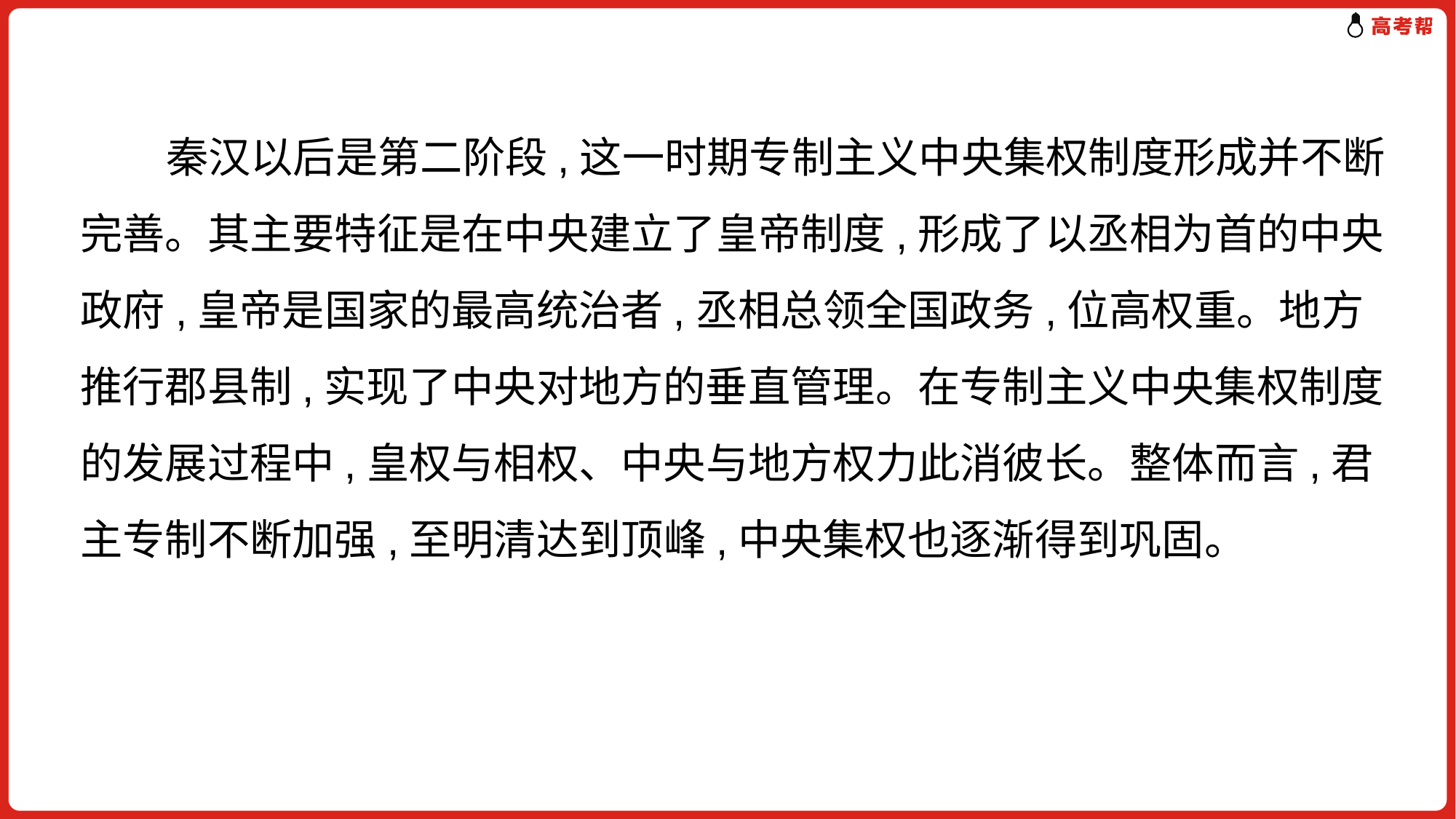

秦汉以后是第二阶段,这一时期专制主义中央集权制度形成并不断完善。其主要特征是在中央建立了皇帝制度,形成了以丞相为首的中央政府,皇帝是国家的最高统治者,丞相总领全国政务,位高权重。地方推行郡县制,实现了中央对地方的垂直管理。在专制主义中央集权制度的发展过程中,皇权与相权、中央与地方权力此消彼长。整体而言,君主专制不断加强,至明清达到顶峰,中央集权也逐渐得到巩固。